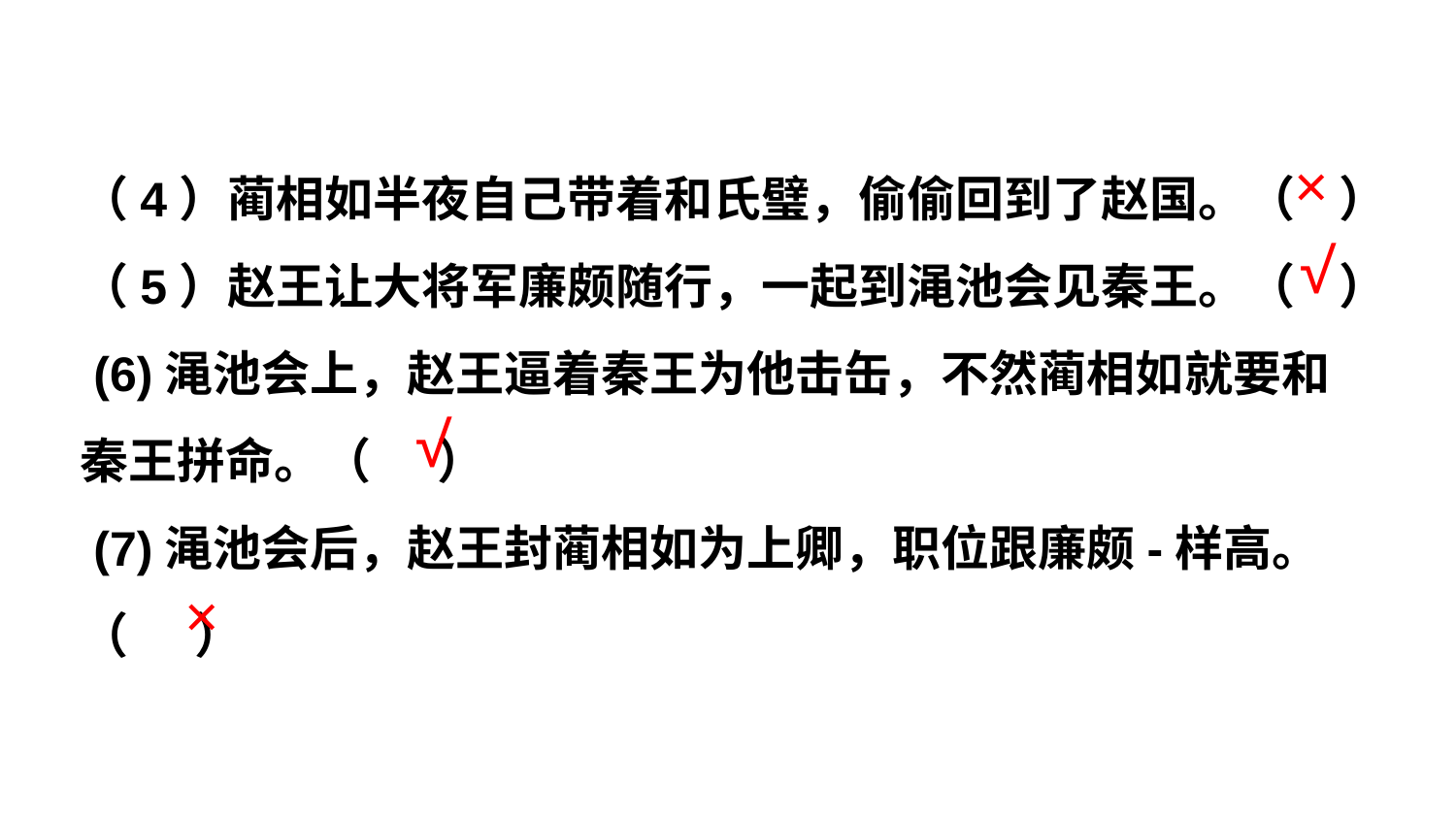

（4）蔺相如半夜自己带着和氏璧，偷偷回到了赵国。（    ）
（5）赵王让大将军廉颇随行，一起到渑池会见秦王。（    ）
 (6)渑池会上，赵王逼着秦王为他击缶，不然蔺相如就要和
秦王拼命。（      ）
 (7)渑池会后，赵王封蔺相如为上卿，职位跟廉颇-样高。
（      ）
×
√
√
×